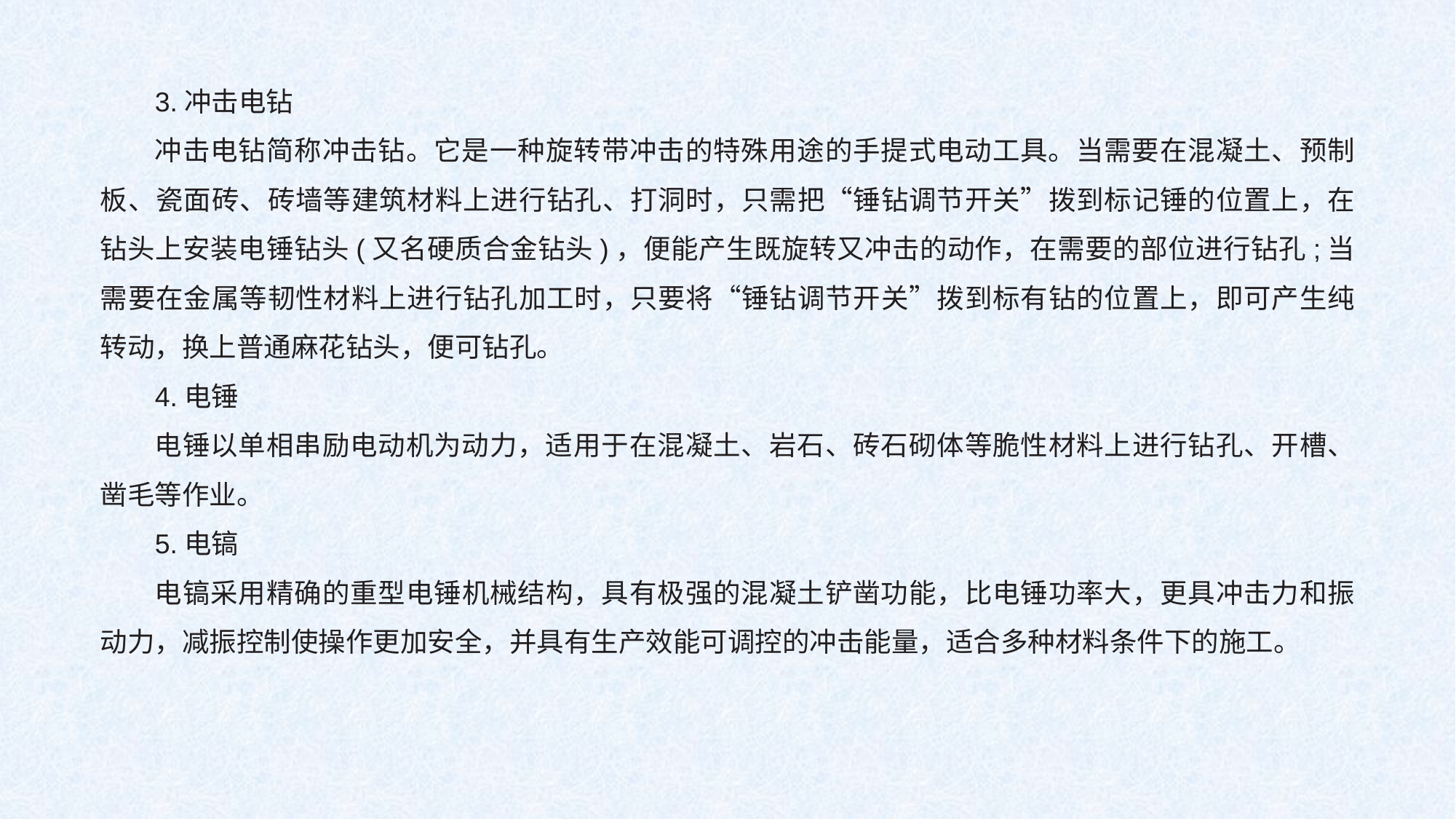

3.冲击电钻
冲击电钻简称冲击钻。它是一种旋转带冲击的特殊用途的手提式电动工具。当需要在混凝土、预制板、瓷面砖、砖墙等建筑材料上进行钻孔、打洞时，只需把“锤钻调节开关”拨到标记锤的位置上，在钻头上安装电锤钻头(又名硬质合金钻头)，便能产生既旋转又冲击的动作，在需要的部位进行钻孔;当需要在金属等韧性材料上进行钻孔加工时，只要将“锤钻调节开关”拨到标有钻的位置上，即可产生纯转动，换上普通麻花钻头，便可钻孔。
4.电锤
电锤以单相串励电动机为动力，适用于在混凝土、岩石、砖石砌体等脆性材料上进行钻孔、开槽、凿毛等作业。
5.电镐
电镐采用精确的重型电锤机械结构，具有极强的混凝土铲凿功能，比电锤功率大，更具冲击力和振动力，减振控制使操作更加安全，并具有生产效能可调控的冲击能量，适合多种材料条件下的施工。